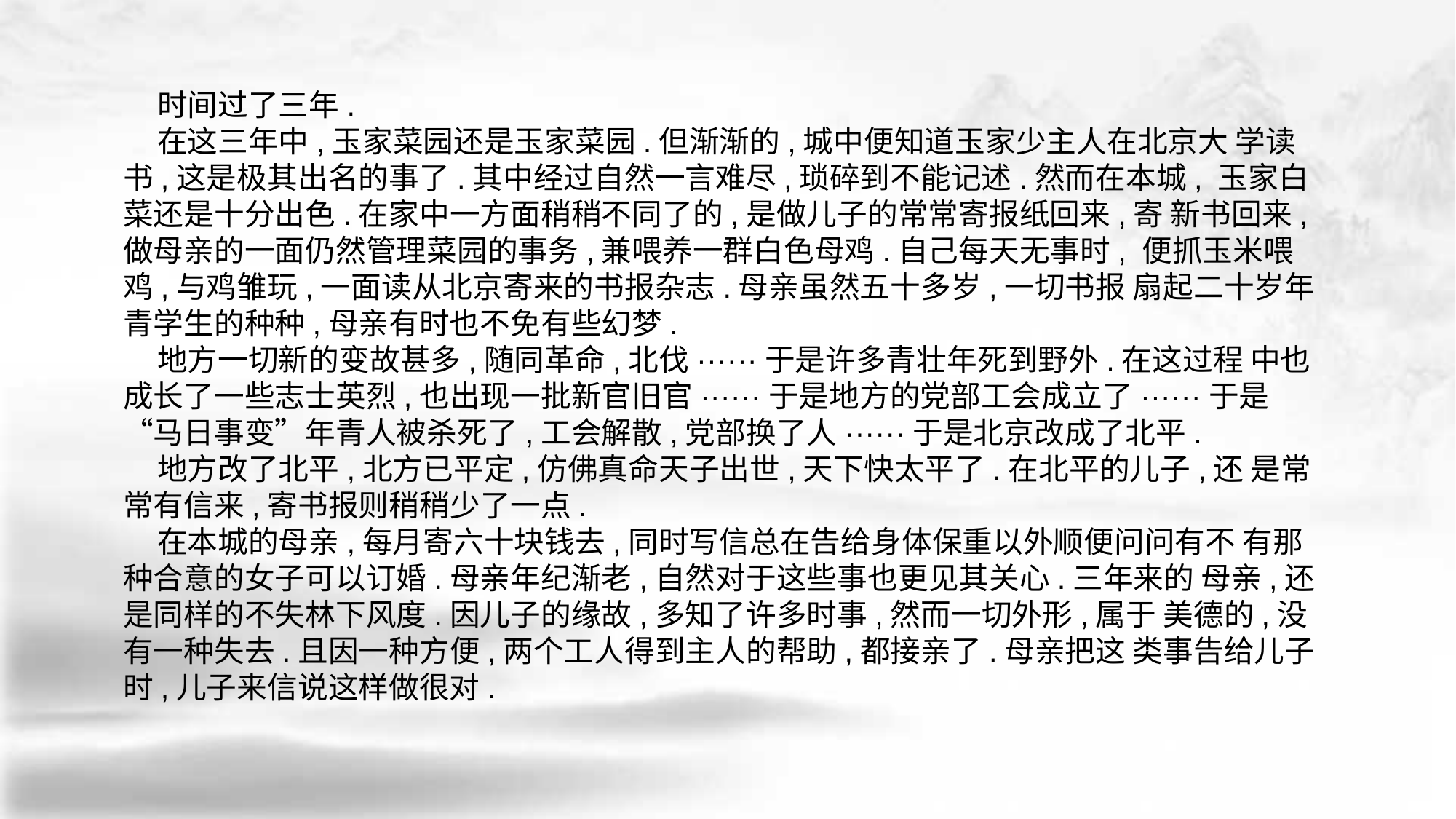

时间过了三年.
    在这三年中,玉家菜园还是玉家菜园.但渐渐的,城中便知道玉家少主人在北京大 学读书,这是极其出名的事了.其中经过自然一言难尽,琐碎到不能记述.然而在本城, 玉家白菜还是十分出色.在家中一方面稍稍不同了的,是做儿子的常常寄报纸回来,寄 新书回来,做母亲的一面仍然管理菜园的事务,兼喂养一群白色母鸡.自己每天无事时, 便抓玉米喂鸡,与鸡雏玩,一面读从北京寄来的书报杂志.母亲虽然五十多岁,一切书报 扇起二十岁年青学生的种种,母亲有时也不免有些幻梦.
    地方一切新的变故甚多,随同革命,北伐······于是许多青壮年死到野外.在这过程 中也成长了一些志士英烈,也出现一批新官旧官······于是地方的党部工会成立了······于是“马日事变”年青人被杀死了,工会解散,党部换了人······于是北京改成了北平.
    地方改了北平,北方已平定,仿佛真命天子出世,天下快太平了.在北平的儿子,还 是常常有信来,寄书报则稍稍少了一点.
    在本城的母亲,每月寄六十块钱去,同时写信总在告给身体保重以外顺便问问有不 有那种合意的女子可以订婚.母亲年纪渐老,自然对于这些事也更见其关心.三年来的 母亲,还是同样的不失林下风度.因儿子的缘故,多知了许多时事,然而一切外形,属于 美德的,没有一种失去.且因一种方便,两个工人得到主人的帮助,都接亲了.母亲把这 类事告给儿子时,儿子来信说这样做很对.